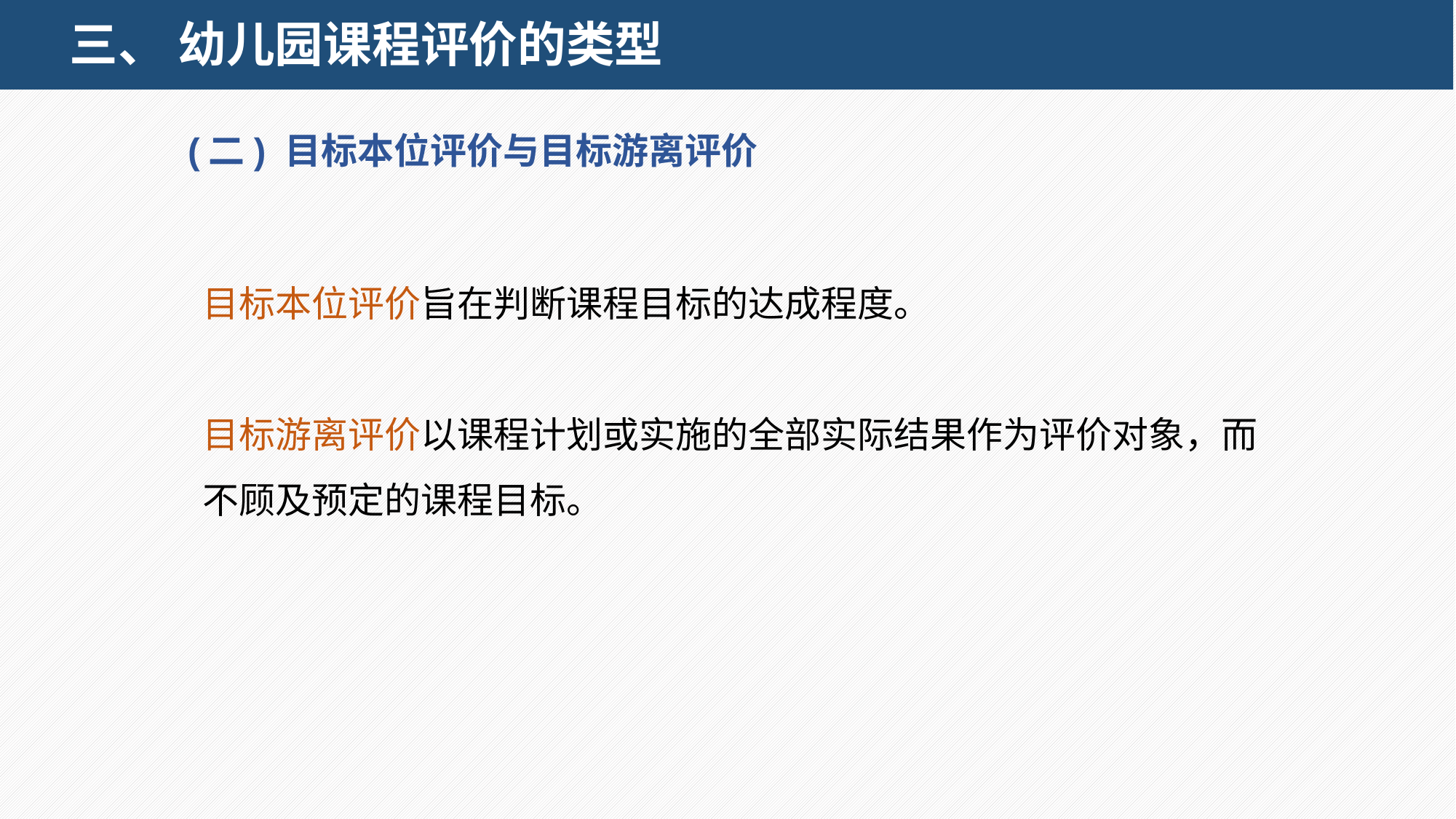

三、 幼儿园课程评价的类型
(二) 目标本位评价与目标游离评价
目标本位评价旨在判断课程目标的达成程度。

目标游离评价以课程计划或实施的全部实际结果作为评价对象，而不顾及预定的课程目标。